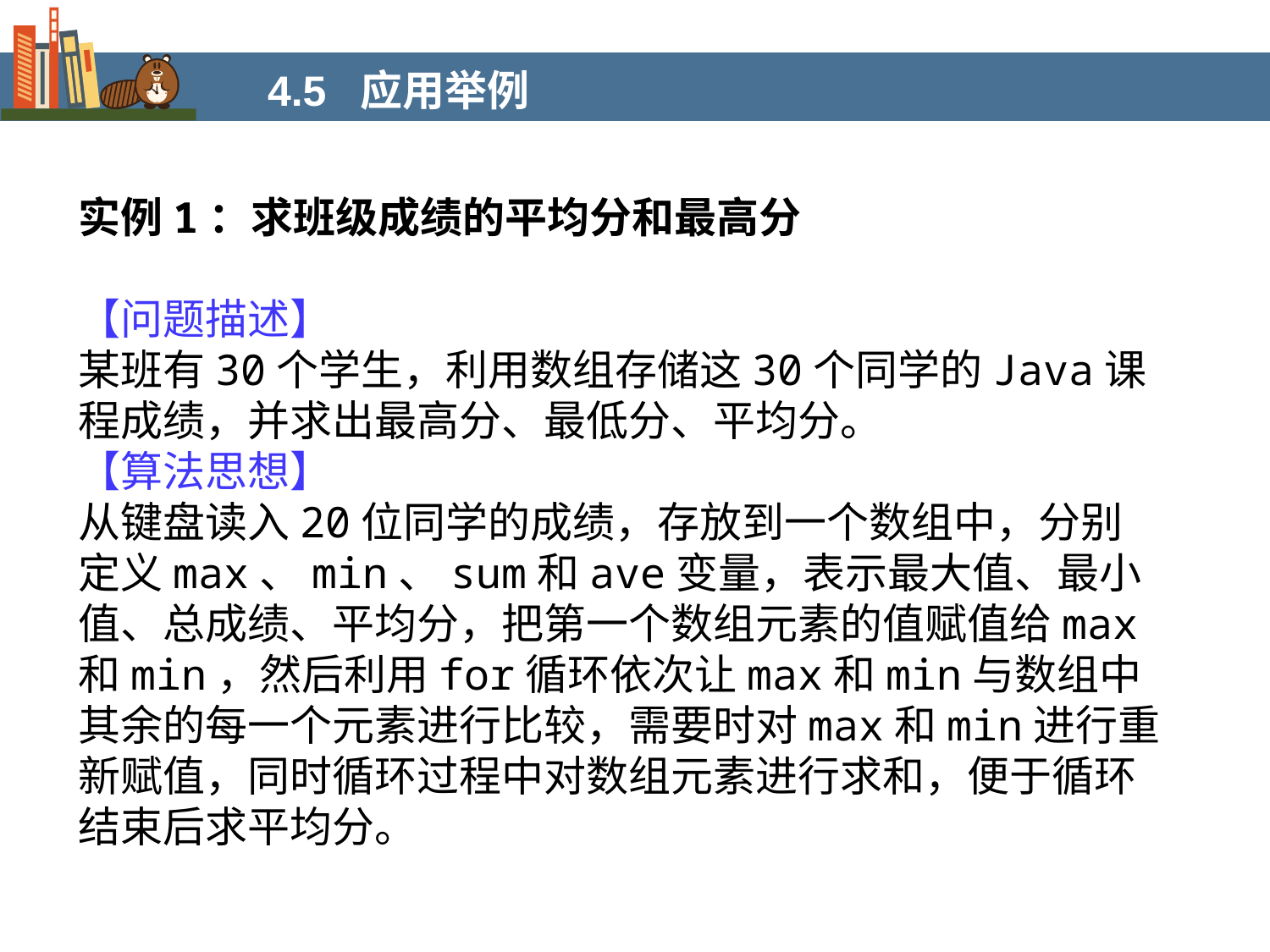

4.5  应用举例
实例1：求班级成绩的平均分和最高分

【问题描述】
某班有30个学生，利用数组存储这30个同学的Java课程成绩，并求出最高分、最低分、平均分。
【算法思想】
从键盘读入20位同学的成绩，存放到一个数组中，分别定义max、min、sum和ave变量，表示最大值、最小值、总成绩、平均分，把第一个数组元素的值赋值给max和min，然后利用for循环依次让max和min与数组中其余的每一个元素进行比较，需要时对max和min进行重新赋值，同时循环过程中对数组元素进行求和，便于循环结束后求平均分。